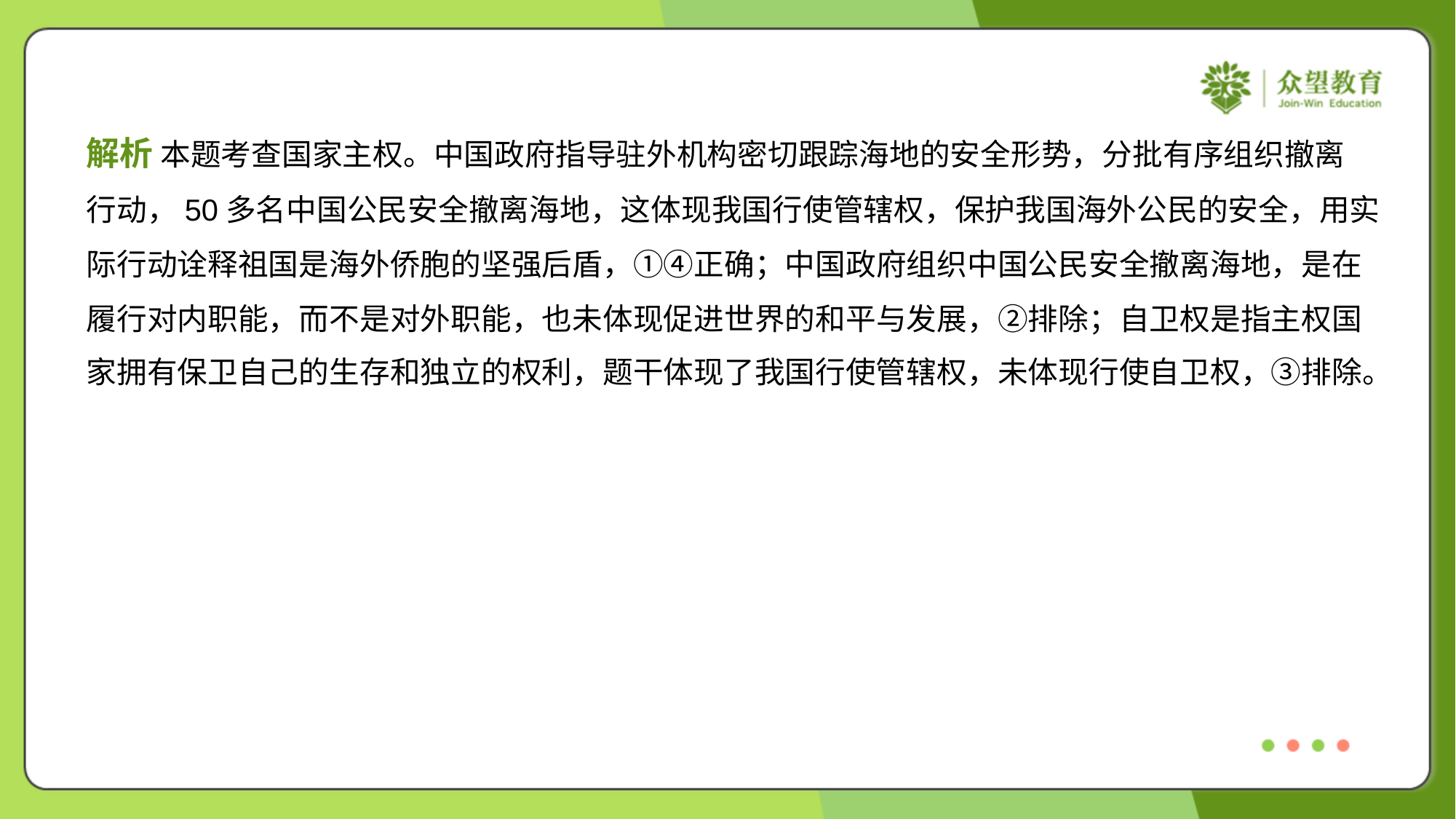

解析 本题考查国家主权。中国政府指导驻外机构密切跟踪海地的安全形势，分批有序组织撤离
行动，50多名中国公民安全撤离海地，这体现我国行使管辖权，保护我国海外公民的安全，用实
际行动诠释祖国是海外侨胞的坚强后盾，①④正确；中国政府组织中国公民安全撤离海地，是在
履行对内职能，而不是对外职能，也未体现促进世界的和平与发展，②排除；自卫权是指主权国
家拥有保卫自己的生存和独立的权利，题干体现了我国行使管辖权，未体现行使自卫权，③排除。